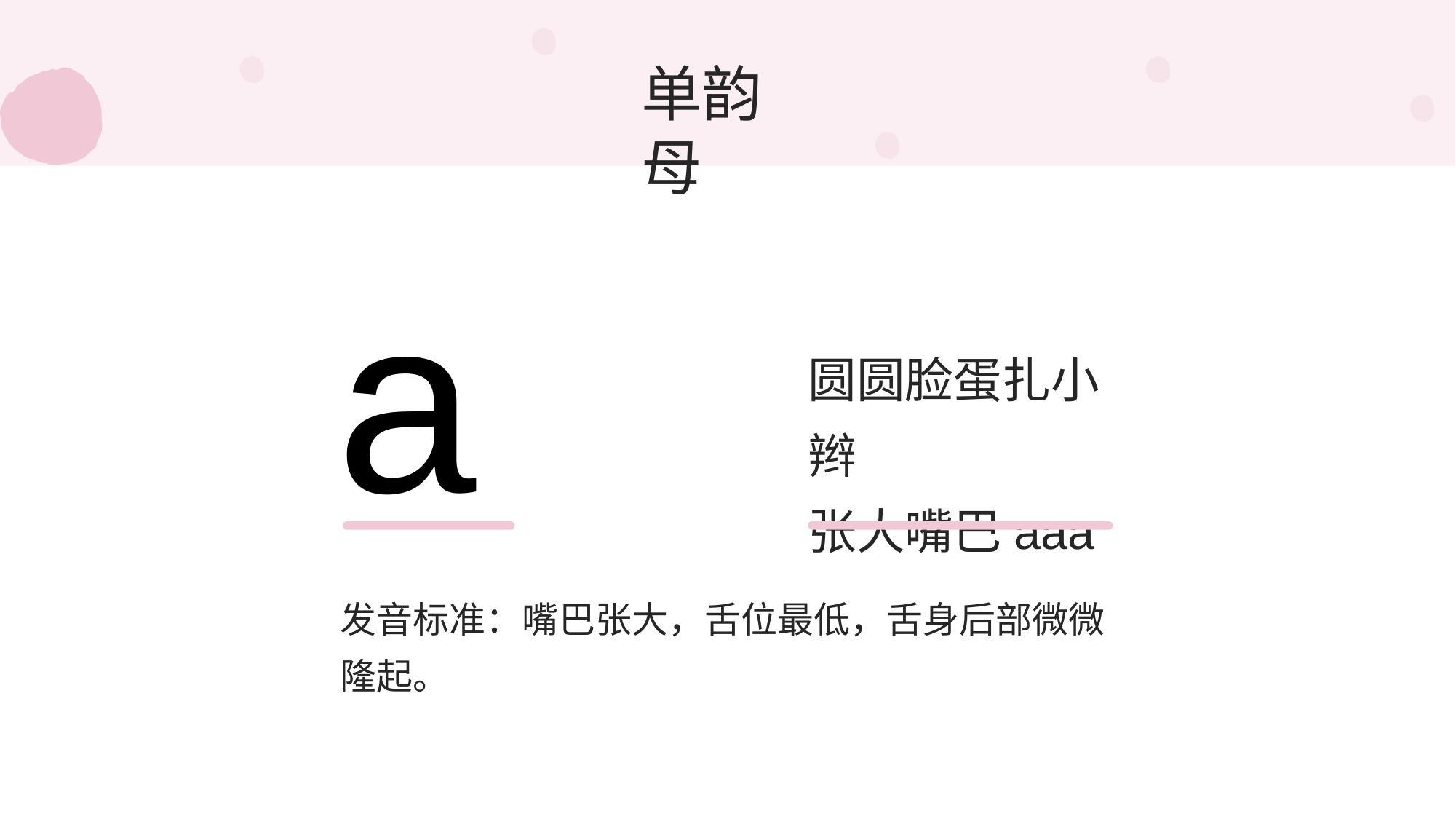

单韵母
a
圆圆脸蛋扎小辫
张大嘴巴aaa

发音标准：嘴巴张大，舌位最低，舌身后部微微隆起。